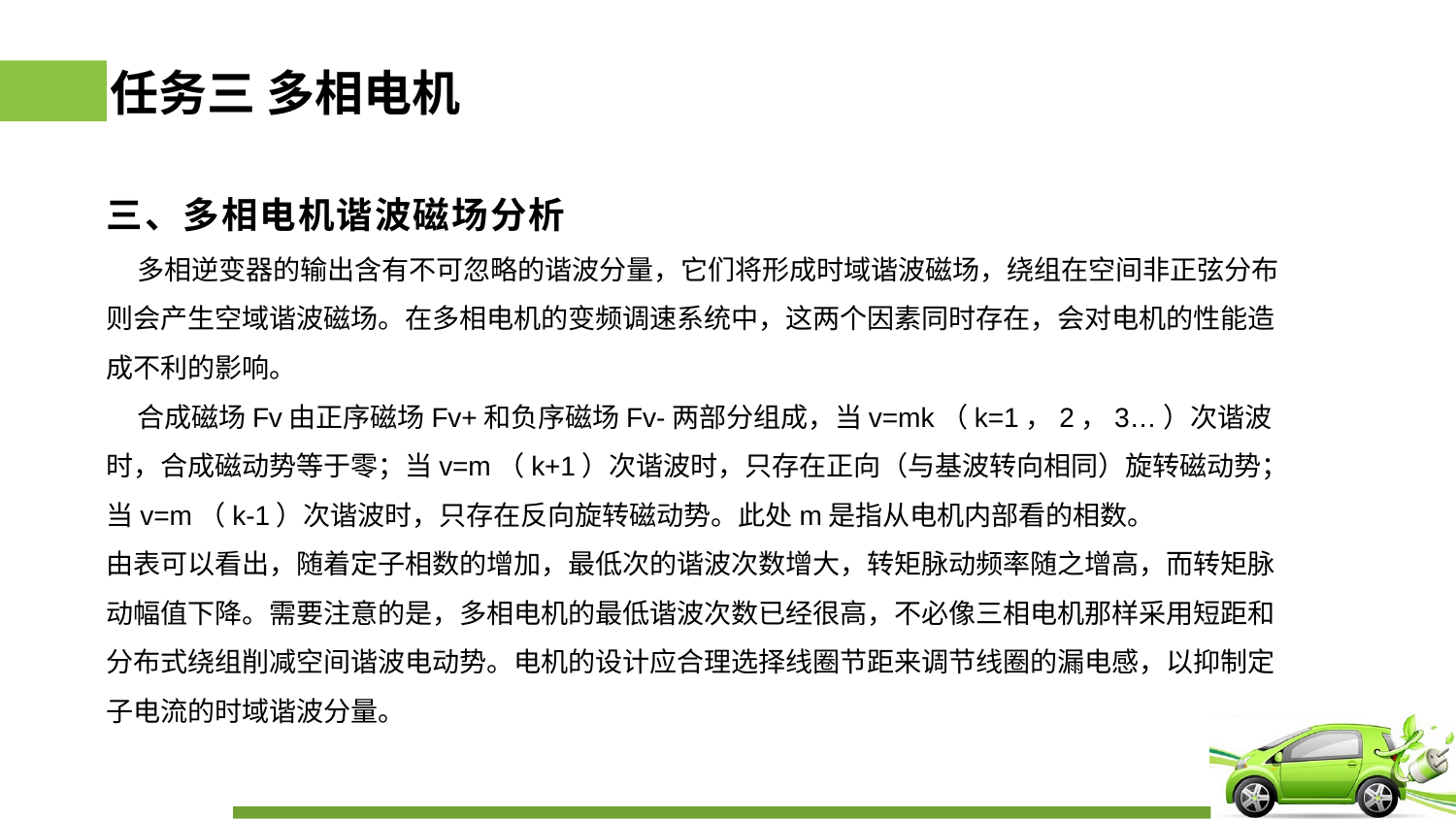

# 任务三 多相电机
三、多相电机谐波磁场分析
    多相逆变器的输出含有不可忽略的谐波分量，它们将形成时域谐波磁场，绕组在空间非正弦分布则会产生空域谐波磁场。在多相电机的变频调速系统中，这两个因素同时存在，会对电机的性能造成不利的影响。
    合成磁场Fv由正序磁场Fv+和负序磁场Fv-两部分组成，当v=mk（k=1，2，3…）次谐波时，合成磁动势等于零；当v=m（k+1）次谐波时，只存在正向（与基波转向相同）旋转磁动势；当v=m（k-1）次谐波时，只存在反向旋转磁动势。此处m是指从电机内部看的相数。
由表可以看出，随着定子相数的增加，最低次的谐波次数增大，转矩脉动频率随之增高，而转矩脉动幅值下降。需要注意的是，多相电机的最低谐波次数已经很高，不必像三相电机那样采用短距和分布式绕组削减空间谐波电动势。电机的设计应合理选择线圈节距来调节线圈的漏电感，以抑制定子电流的时域谐波分量。